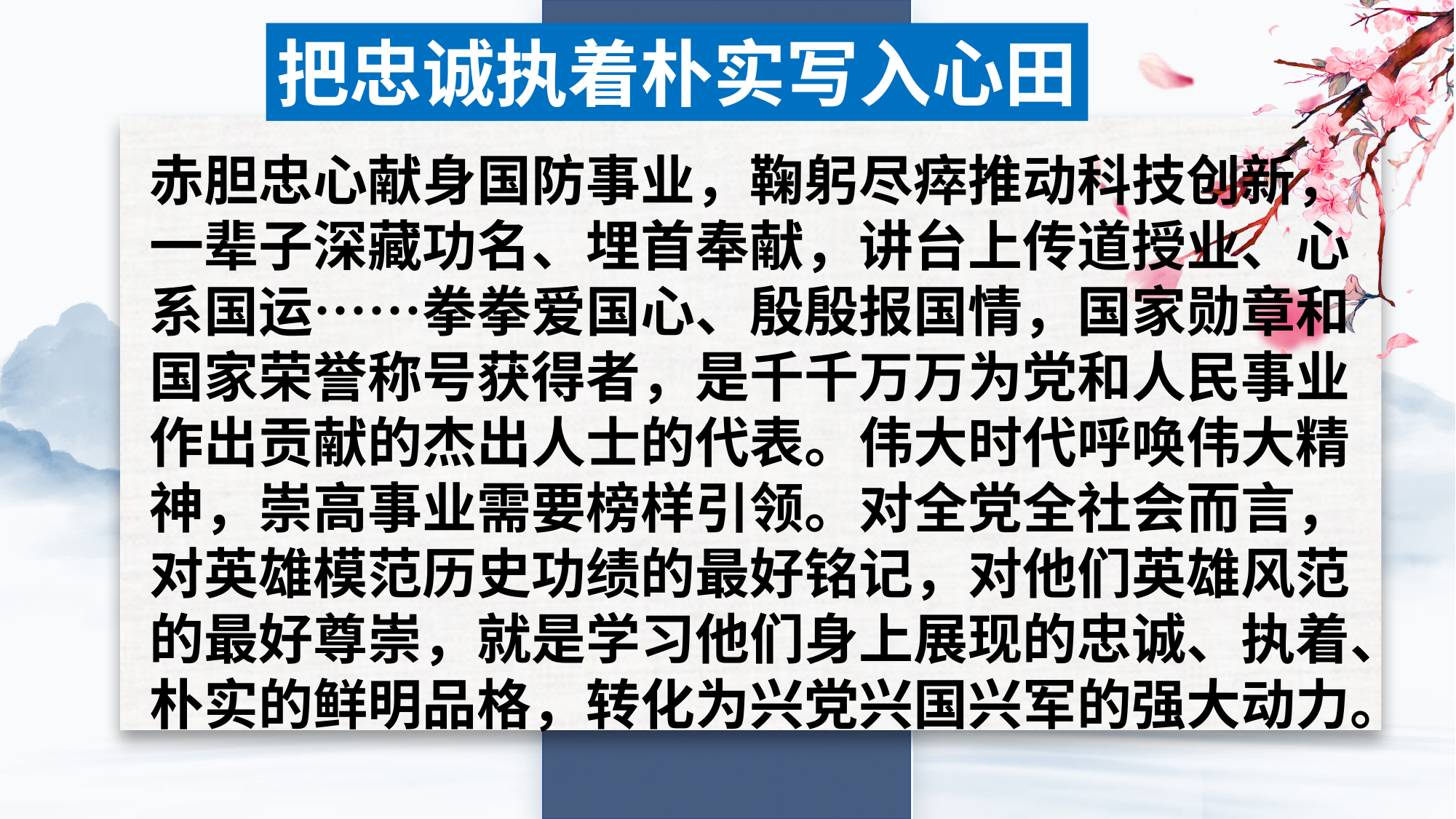

把忠诚执着朴实写入心田
赤胆忠心献身国防事业，鞠躬尽瘁推动科技创新，一辈子深藏功名、埋首奉献，讲台上传道授业、心系国运……拳拳爱国心、殷殷报国情，国家勋章和国家荣誉称号获得者，是千千万万为党和人民事业作出贡献的杰出人士的代表。伟大时代呼唤伟大精神，崇高事业需要榜样引领。对全党全社会而言，对英雄模范历史功绩的最好铭记，对他们英雄风范的最好尊崇，就是学习他们身上展现的忠诚、执着、朴实的鲜明品格，转化为兴党兴国兴军的强大动力。